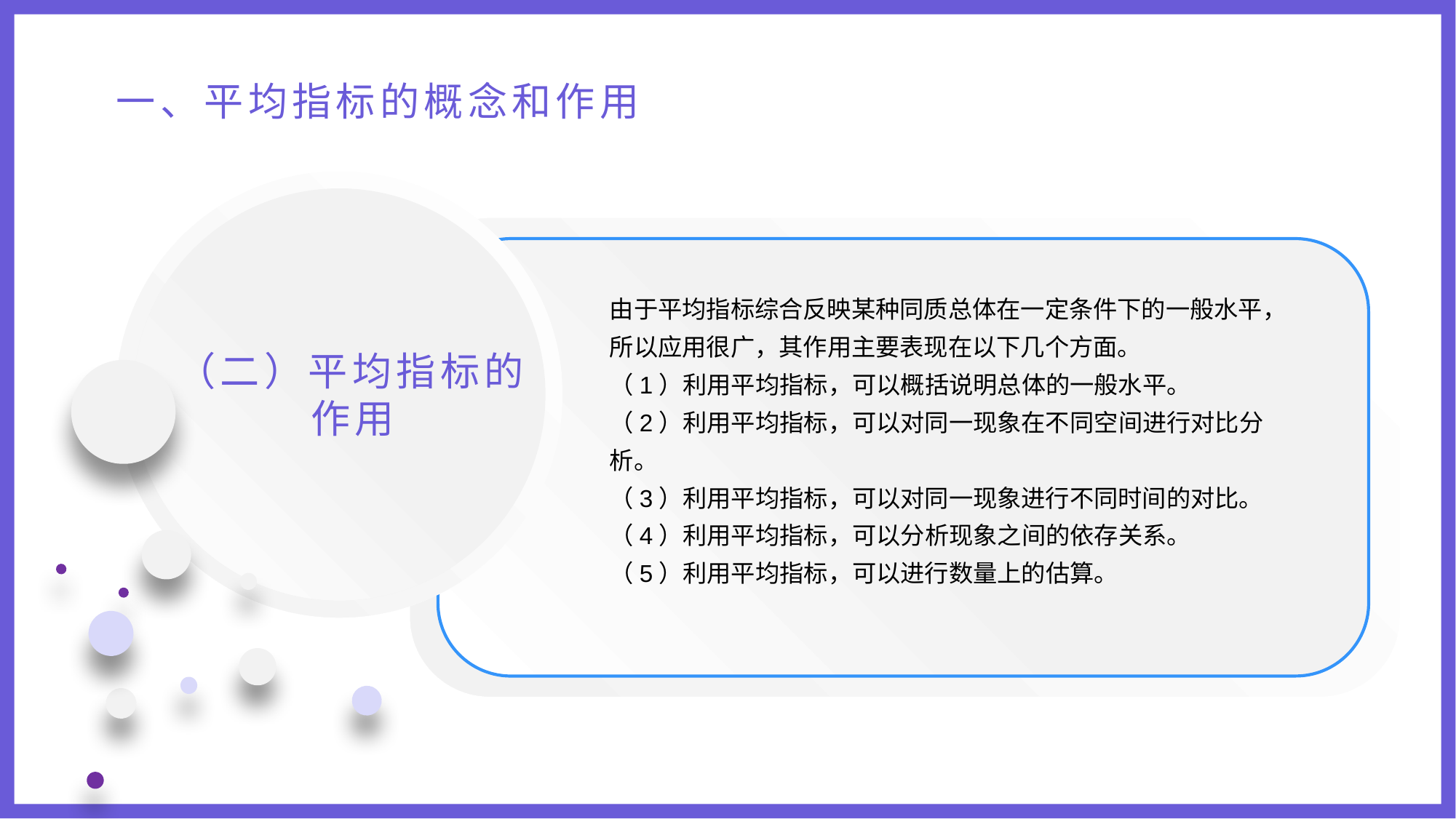

一、平均指标的概念和作用

由于平均指标综合反映某种同质总体在一定条件下的一般水平，所以应用很广，其作用主要表现在以下几个方面。
（1）利用平均指标，可以概括说明总体的一般水平。
（2）利用平均指标，可以对同一现象在不同空间进行对比分析。
（3）利用平均指标，可以对同一现象进行不同时间的对比。
（4）利用平均指标，可以分析现象之间的依存关系。
（5）利用平均指标，可以进行数量上的估算。
（二）平均指标的作用